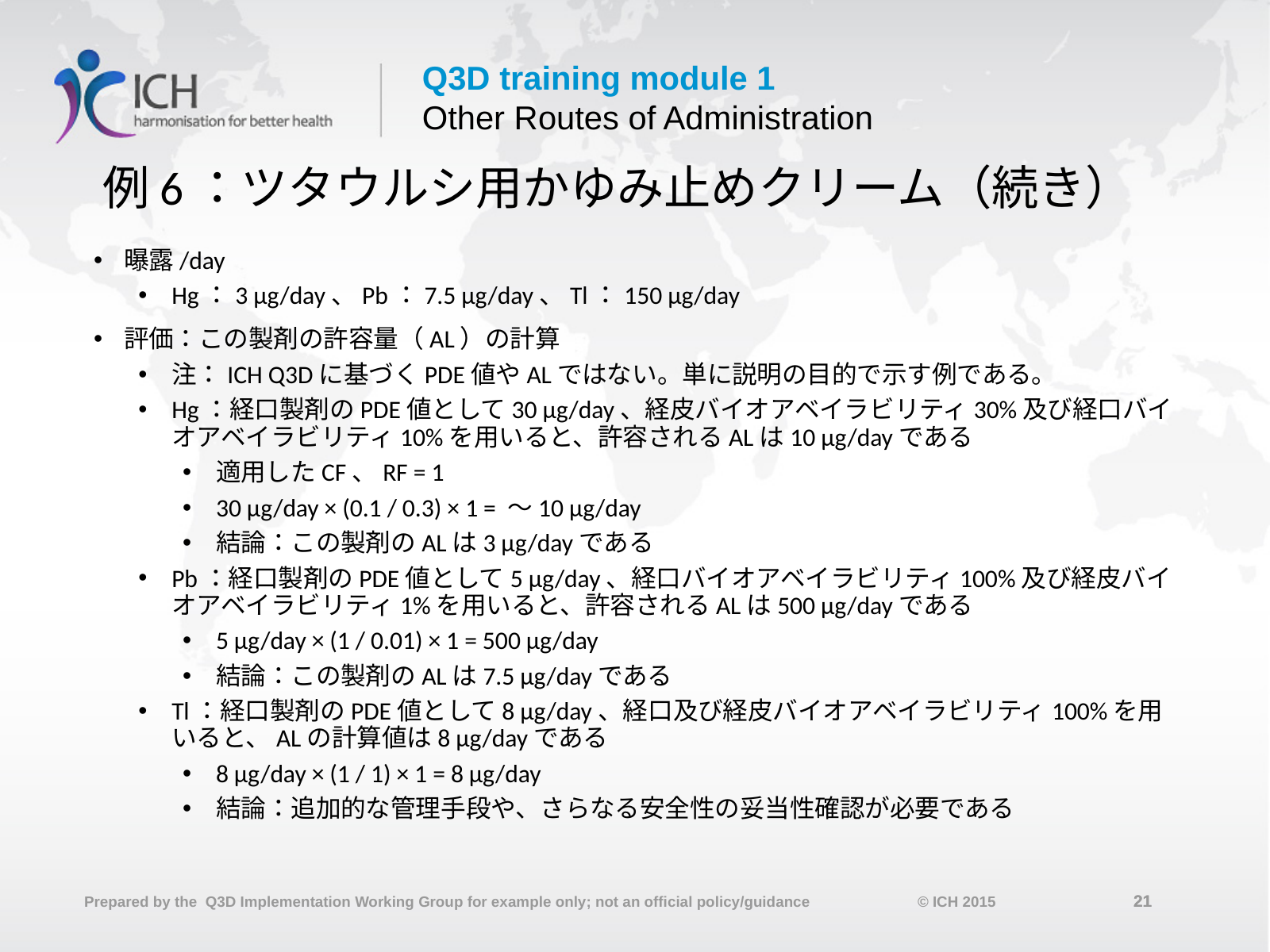

# 例6：ツタウルシ用かゆみ止めクリーム（続き）
曝露/day
Hg：3 µg/day、Pb：7.5 µg/day、Tl：150 µg/day
評価：この製剤の許容量（AL）の計算
注：ICH Q3Dに基づくPDE値やALではない。単に説明の目的で示す例である。
Hg：経口製剤のPDE値として30 µg/day、経皮バイオアベイラビリティ30%及び経口バイオアベイラビリティ10%を用いると、許容されるALは10 µg/dayである
適用したCF、RF = 1
30 µg/day × (0.1 / 0.3) × 1 = ～10 µg/day
結論：この製剤のALは3 µg/dayである
Pb：経口製剤のPDE値として5 µg/day、経口バイオアベイラビリティ100%及び経皮バイオアベイラビリティ1%を用いると、許容されるALは500 µg/dayである
5 µg/day × (1 / 0.01) × 1 = 500 µg/day
結論：この製剤のALは7.5 µg/dayである
Tl：経口製剤のPDE値として8 µg/day、経口及び経皮バイオアベイラビリティ100%を用いると、ALの計算値は8 µg/dayである
8 µg/day × (1 / 1) × 1 = 8 µg/day
結論：追加的な管理手段や、さらなる安全性の妥当性確認が必要である